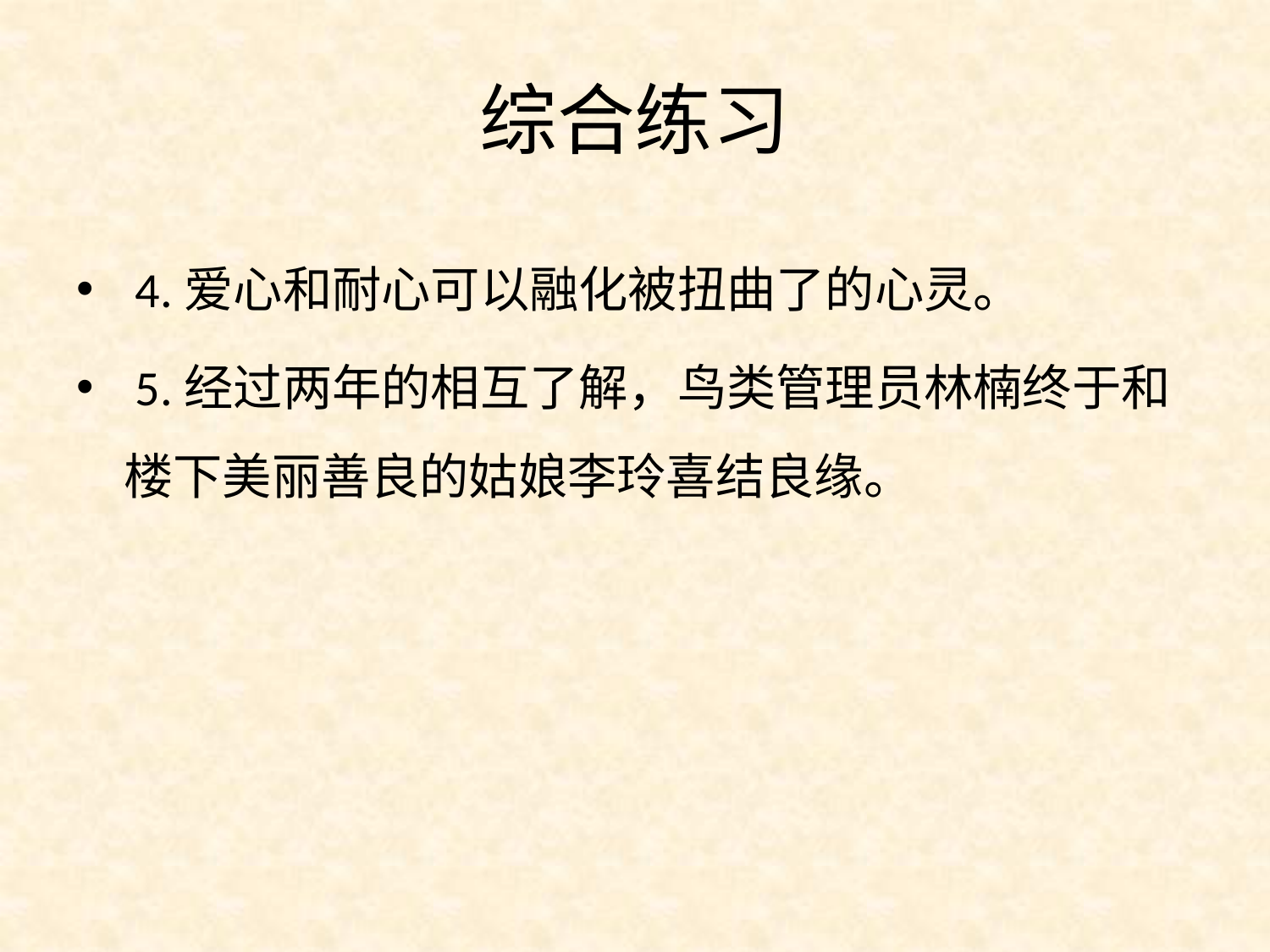

综合练习
 4.爱心和耐心可以融化被扭曲了的心灵。
 5.经过两年的相互了解，鸟类管理员林楠终于和楼下美丽善良的姑娘李玲喜结良缘。